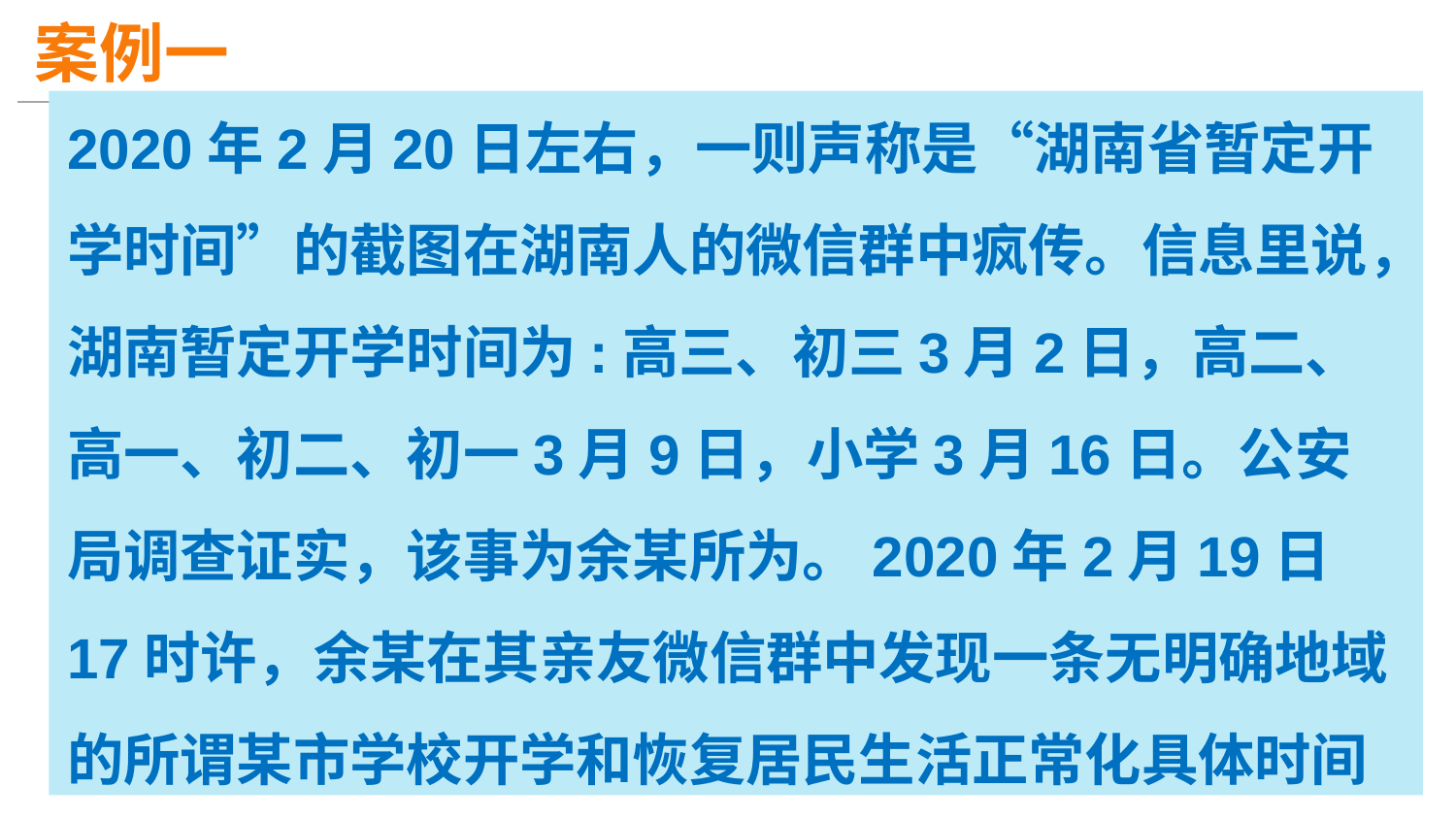

案例一
2020年2月20日左右，一则声称是“湖南省暂定开学时间”的截图在湖南人的微信群中疯传。信息里说，湖南暂定开学时间为:高三、初三3月2日，高二、高一、初二、初一3月9日，小学3月16日。公安局调查证实，该事为余某所为。2020年2月19日17时许，余某在其亲友微信群中发现一条无明确地域的所谓某市学校开学和恢复居民生活正常化具体时间的文字信息